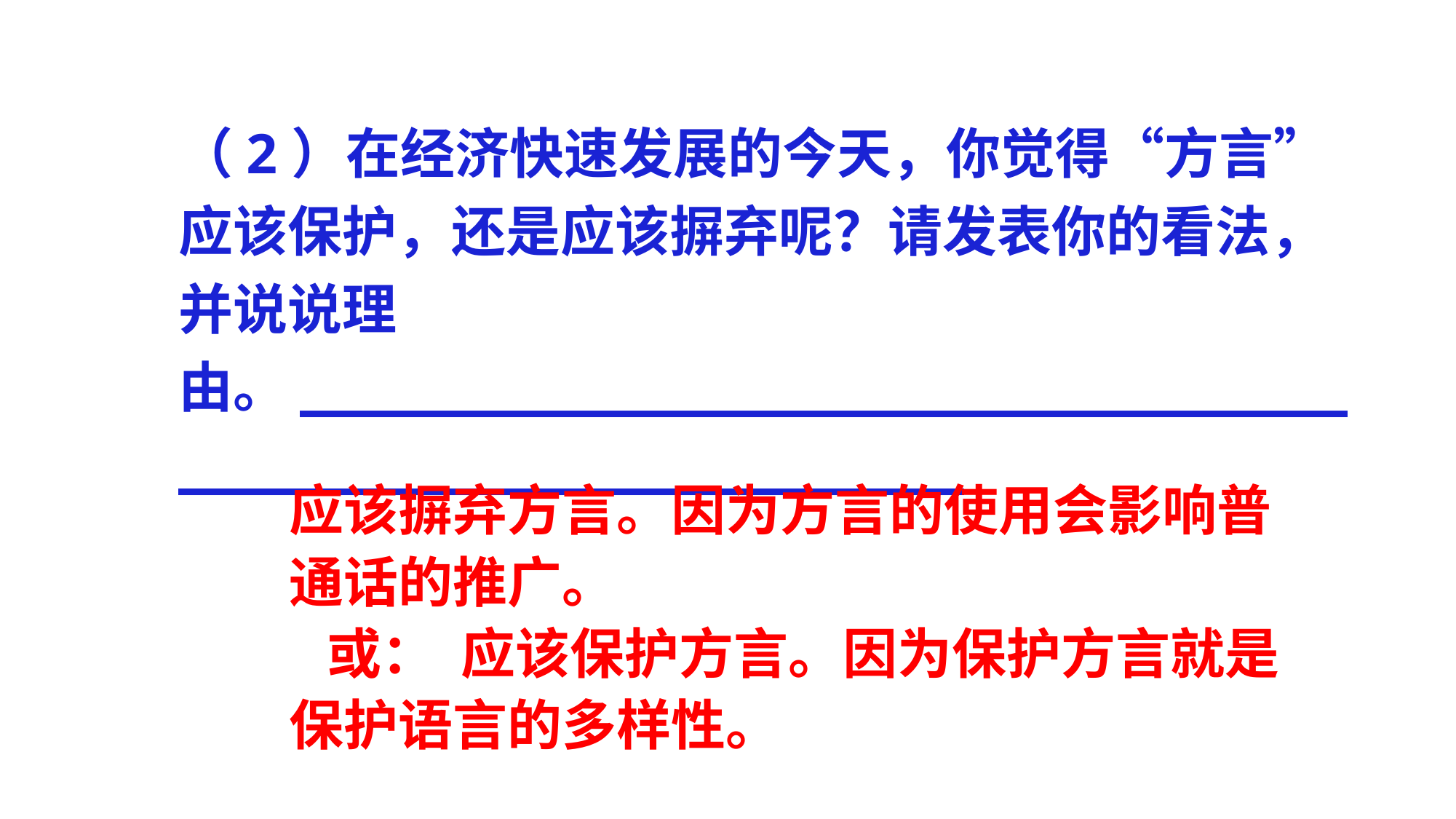

（2）在经济快速发展的今天，你觉得“方言”应该保护，还是应该摒弃呢？请发表你的看法，并说说理由。________________________________________________________
应该摒弃方言。因为方言的使用会影响普通话的推广。
  或：  应该保护方言。因为保护方言就是保护语言的多样性。